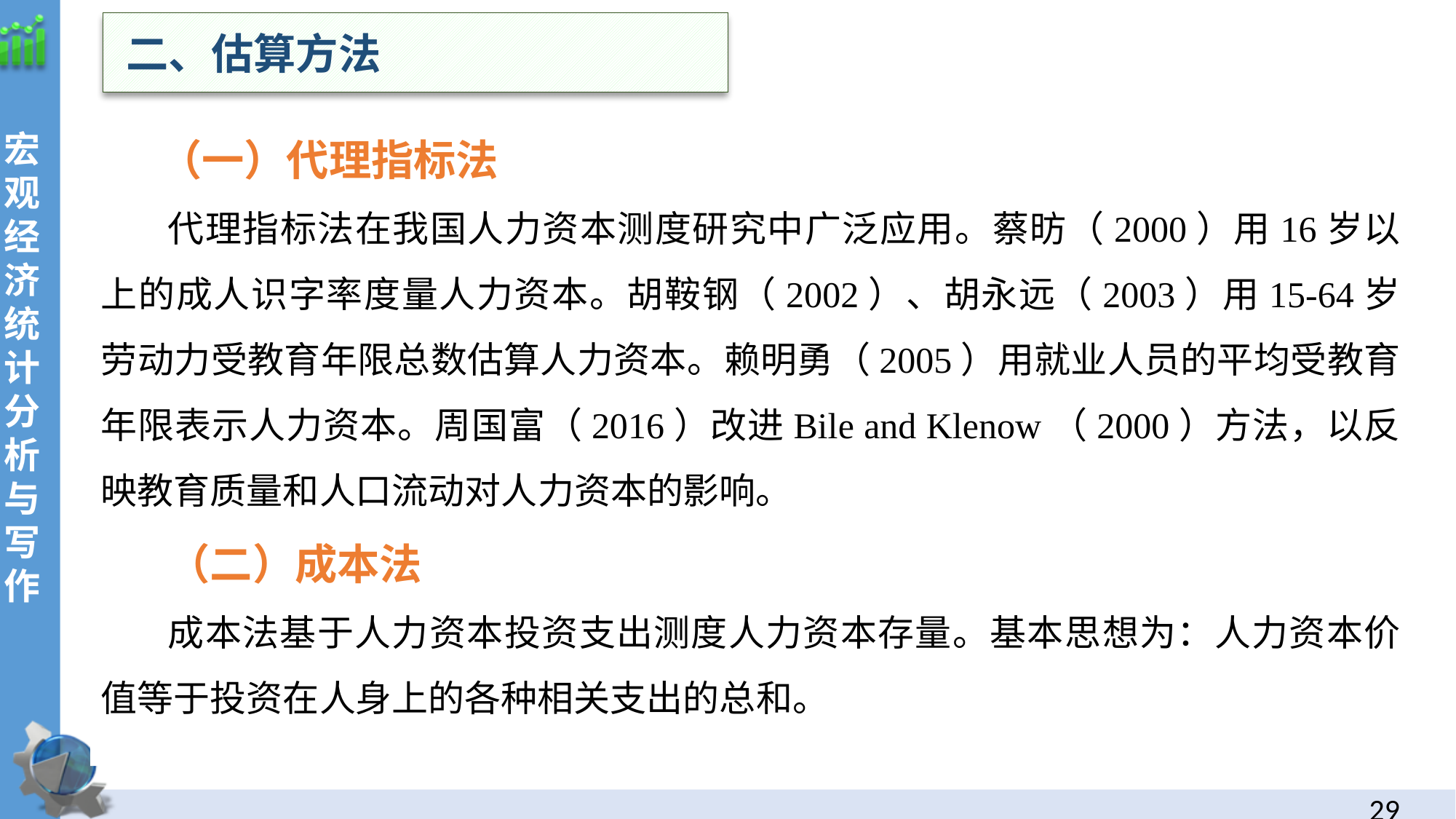

二、估算方法
     （一）代理指标法
代理指标法在我国人力资本测度研究中广泛应用。蔡昉（2000）用16岁以上的成人识字率度量人力资本。胡鞍钢（2002）、胡永远（2003）用15-64岁劳动力受教育年限总数估算人力资本。赖明勇（2005）用就业人员的平均受教育年限表示人力资本。周国富（2016）改进Bile and Klenow（2000）方法，以反映教育质量和人口流动对人力资本的影响。
（二）成本法
成本法基于人力资本投资支出测度人力资本存量。基本思想为：人力资本价值等于投资在人身上的各种相关支出的总和。
29